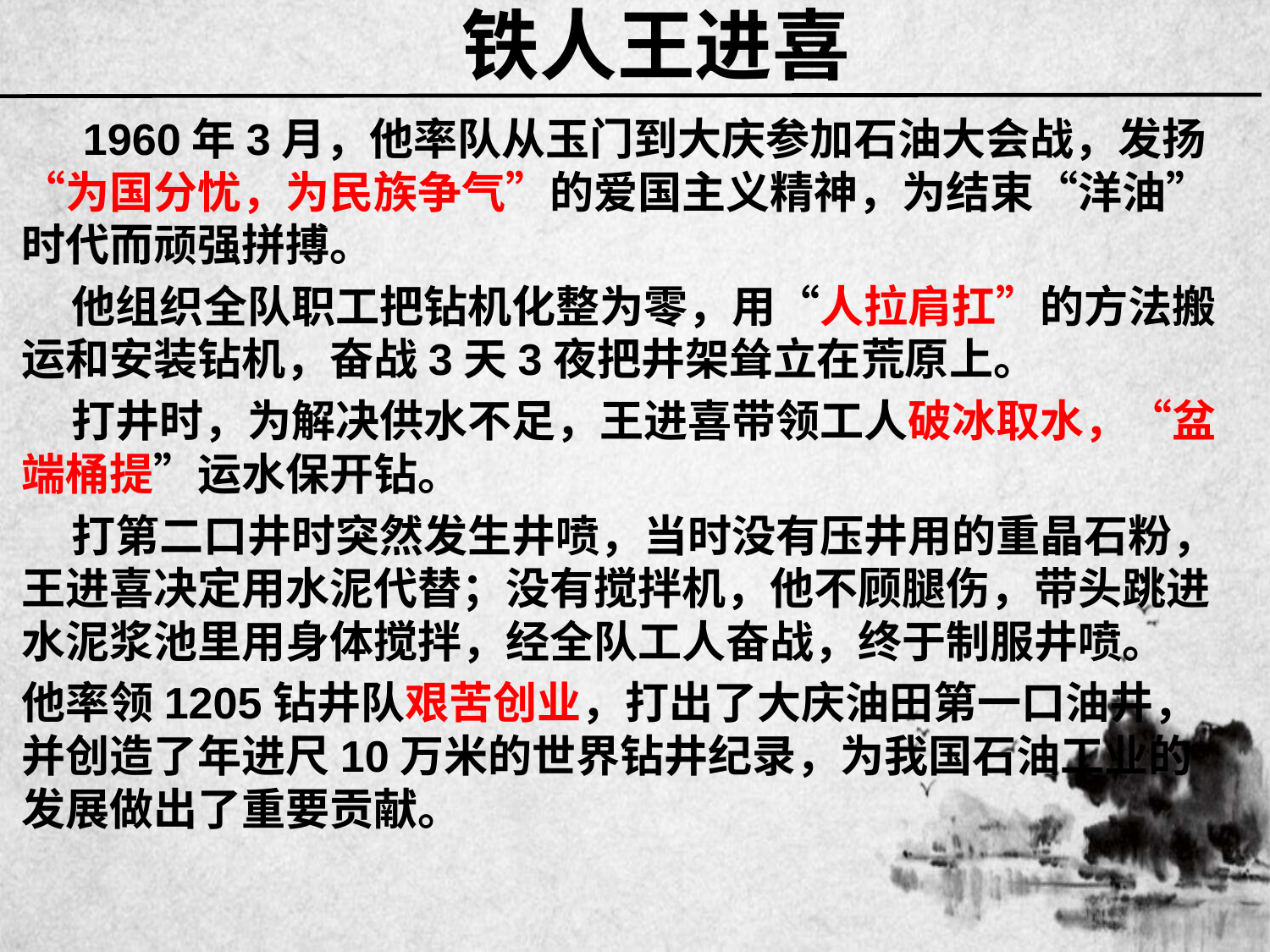

# 铁人王进喜
     1960年3月，他率队从玉门到大庆参加石油大会战，发扬“为国分忧，为民族争气”的爱国主义精神，为结束“洋油”时代而顽强拼搏。
    他组织全队职工把钻机化整为零，用“人拉肩扛”的方法搬运和安装钻机，奋战3天3夜把井架耸立在荒原上。
    打井时，为解决供水不足，王进喜带领工人破冰取水，“盆端桶提”运水保开钻。
    打第二口井时突然发生井喷，当时没有压井用的重晶石粉，王进喜决定用水泥代替；没有搅拌机，他不顾腿伤，带头跳进水泥浆池里用身体搅拌，经全队工人奋战，终于制服井喷。
他率领1205钻井队艰苦创业，打出了大庆油田第一口油井，并创造了年进尺10万米的世界钻井纪录，为我国石油工业的发展做出了重要贡献。